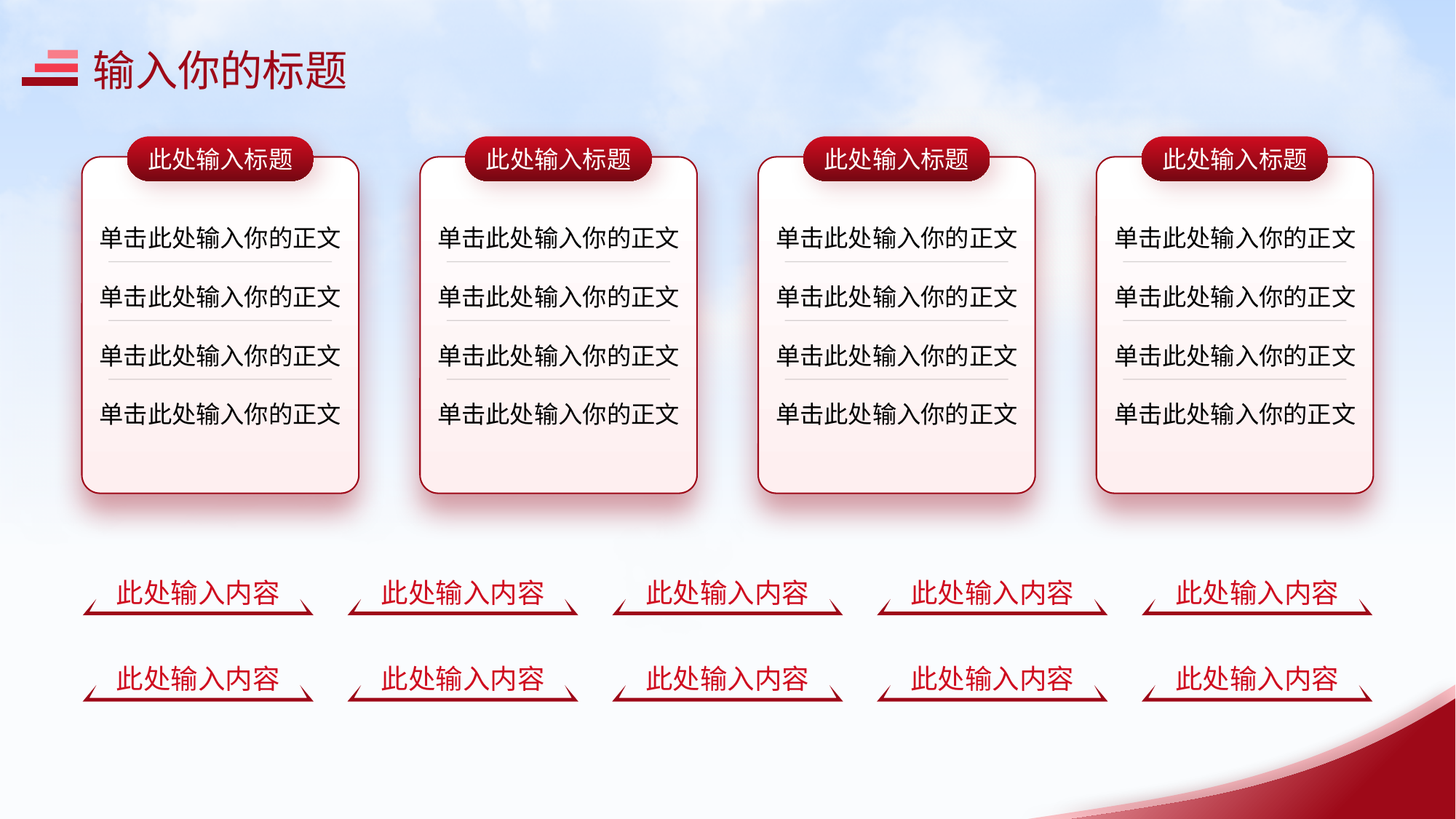

输入你的标题

此处输入标题

单击此处输入你的正文
单击此处输入你的正文
单击此处输入你的正文
单击此处输入你的正文
此处输入标题

单击此处输入你的正文
单击此处输入你的正文
单击此处输入你的正文
单击此处输入你的正文
此处输入标题

单击此处输入你的正文
单击此处输入你的正文
单击此处输入你的正文
单击此处输入你的正文
此处输入标题

单击此处输入你的正文
单击此处输入你的正文
单击此处输入你的正文
单击此处输入你的正文
此处输入内容

此处输入内容

此处输入内容

此处输入内容

此处输入内容

此处输入内容

此处输入内容

此处输入内容

此处输入内容

此处输入内容